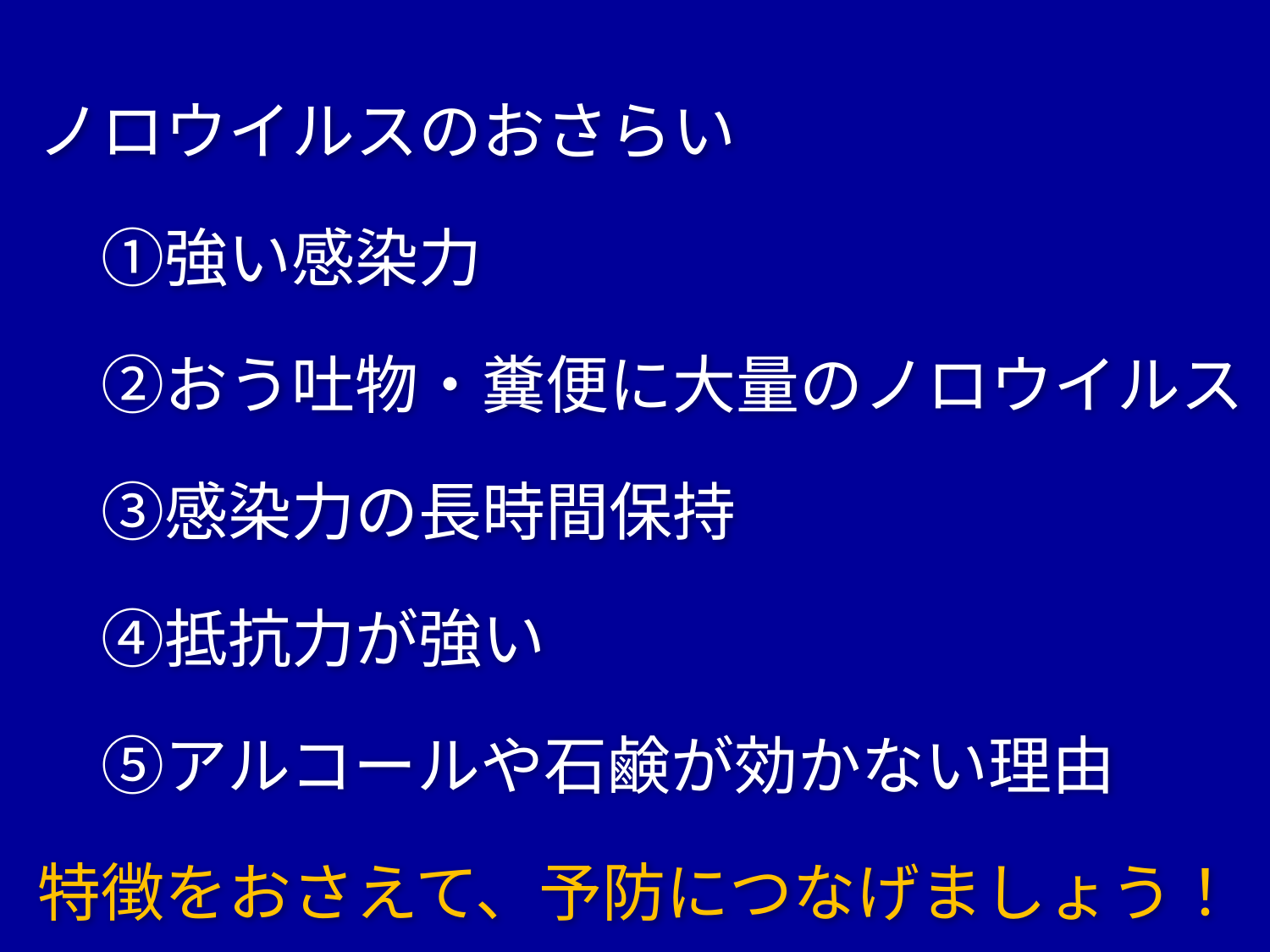

ノロウイルスのおさらい
　①強い感染力
　②おう吐物・糞便に大量のノロウイルス
　③感染力の長時間保持
　④抵抗力が強い
　⑤アルコールや石鹸が効かない理由
特徴をおさえて、予防につなげましょう！